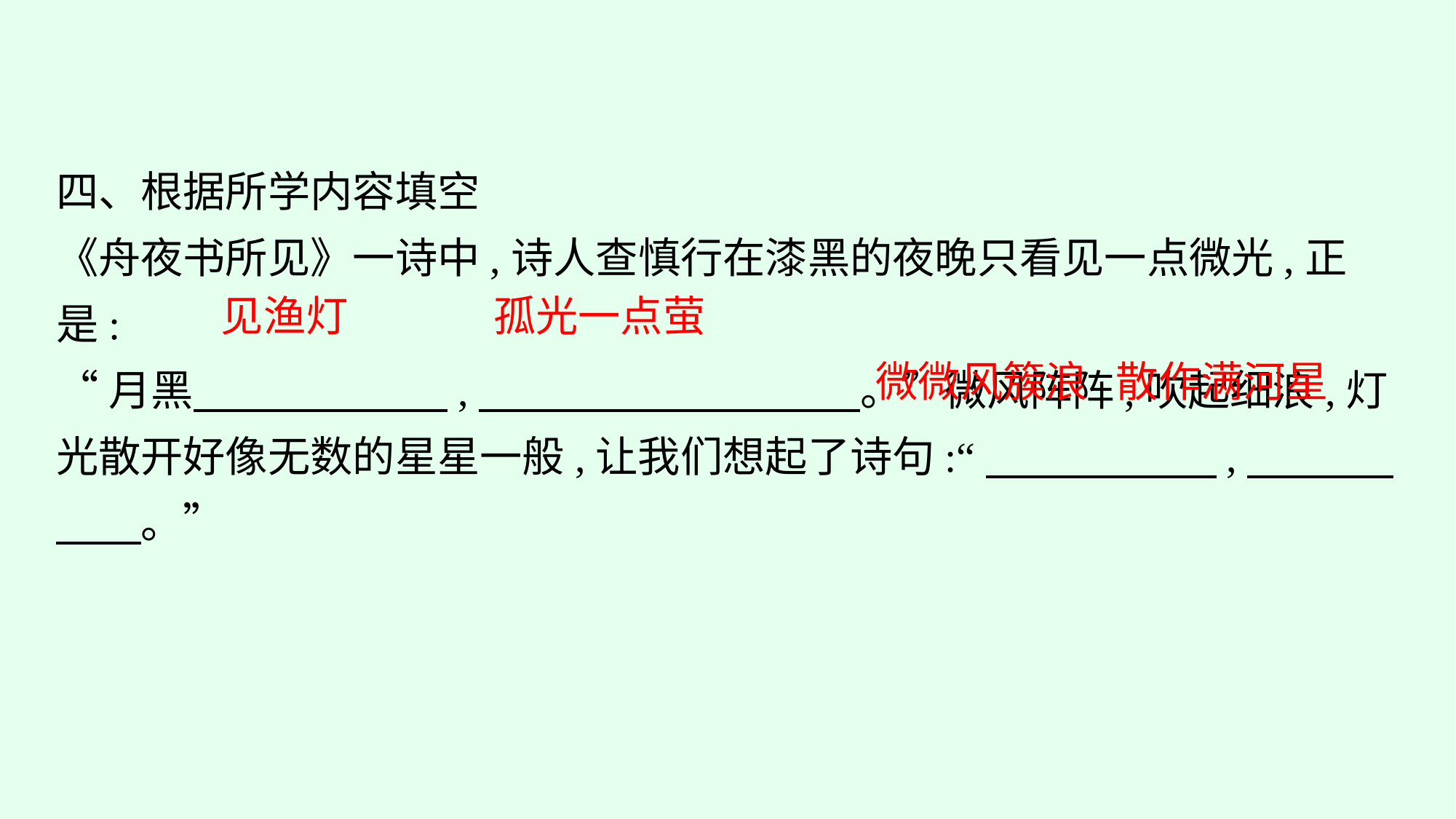

四、根据所学内容填空
《舟夜书所见》一诗中,诗人查慎行在漆黑的夜晚只看见一点微光,正是:
“月黑　　　　　　,　　　　　　　　　。”微风阵阵,吹起细浪,灯光散开好像无数的星星一般,让我们想起了诗句:“　　　  　　,　　　   　　。”
见渔灯
孤光一点萤
微微风簇浪   散作满河星